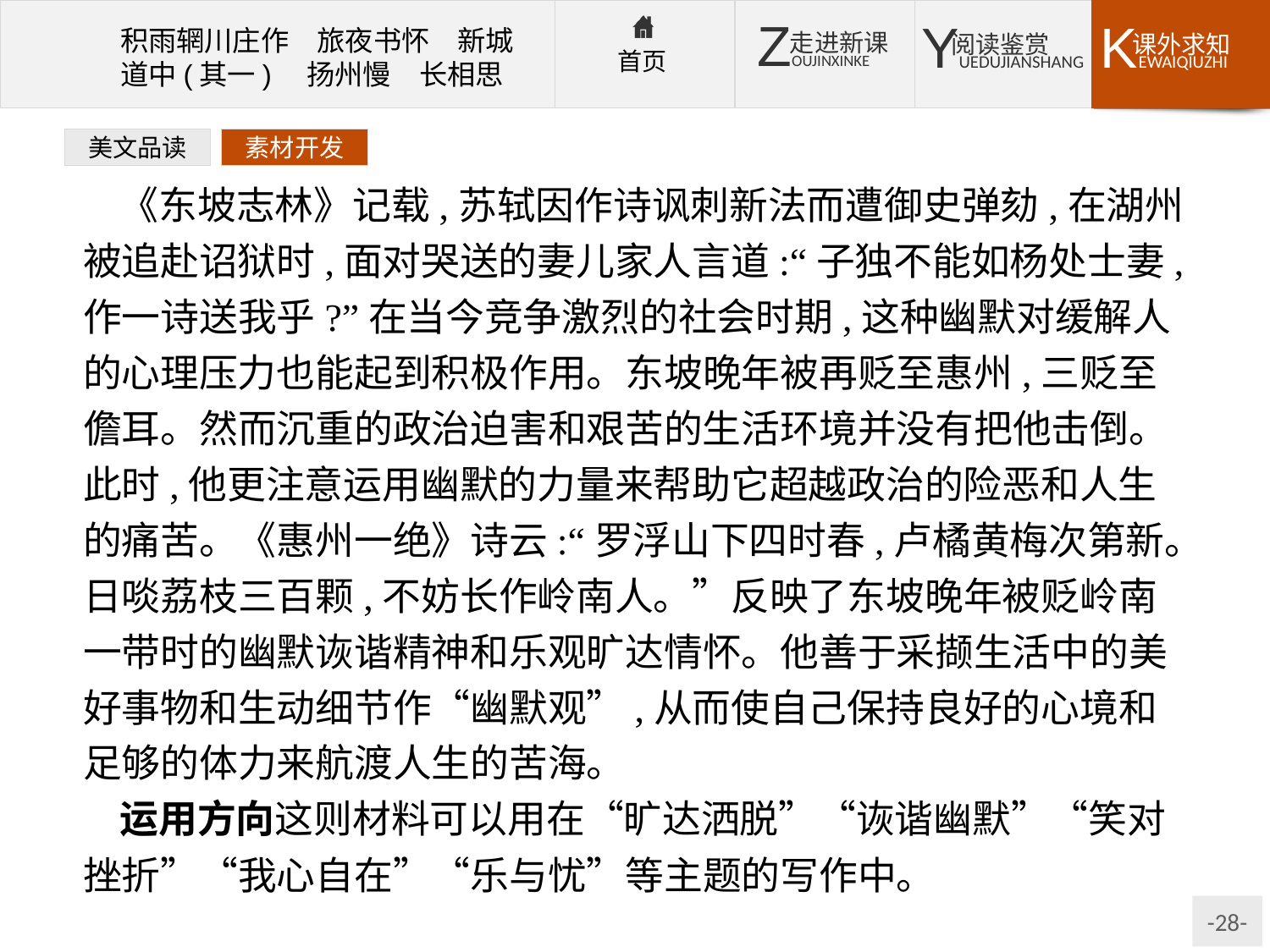

美文品读
素材开发
《东坡志林》记载,苏轼因作诗讽刺新法而遭御史弹劾,在湖州被追赴诏狱时,面对哭送的妻儿家人言道:“子独不能如杨处士妻,作一诗送我乎?”在当今竞争激烈的社会时期,这种幽默对缓解人的心理压力也能起到积极作用。东坡晚年被再贬至惠州,三贬至儋耳。然而沉重的政治迫害和艰苦的生活环境并没有把他击倒。此时,他更注意运用幽默的力量来帮助它超越政治的险恶和人生的痛苦。《惠州一绝》诗云:“罗浮山下四时春,卢橘黄梅次第新。日啖荔枝三百颗,不妨长作岭南人。”反映了东坡晚年被贬岭南一带时的幽默诙谐精神和乐观旷达情怀。他善于采撷生活中的美好事物和生动细节作“幽默观”,从而使自己保持良好的心境和足够的体力来航渡人生的苦海。
运用方向这则材料可以用在“旷达洒脱”“诙谐幽默”“笑对挫折”“我心自在”“乐与忧”等主题的写作中。